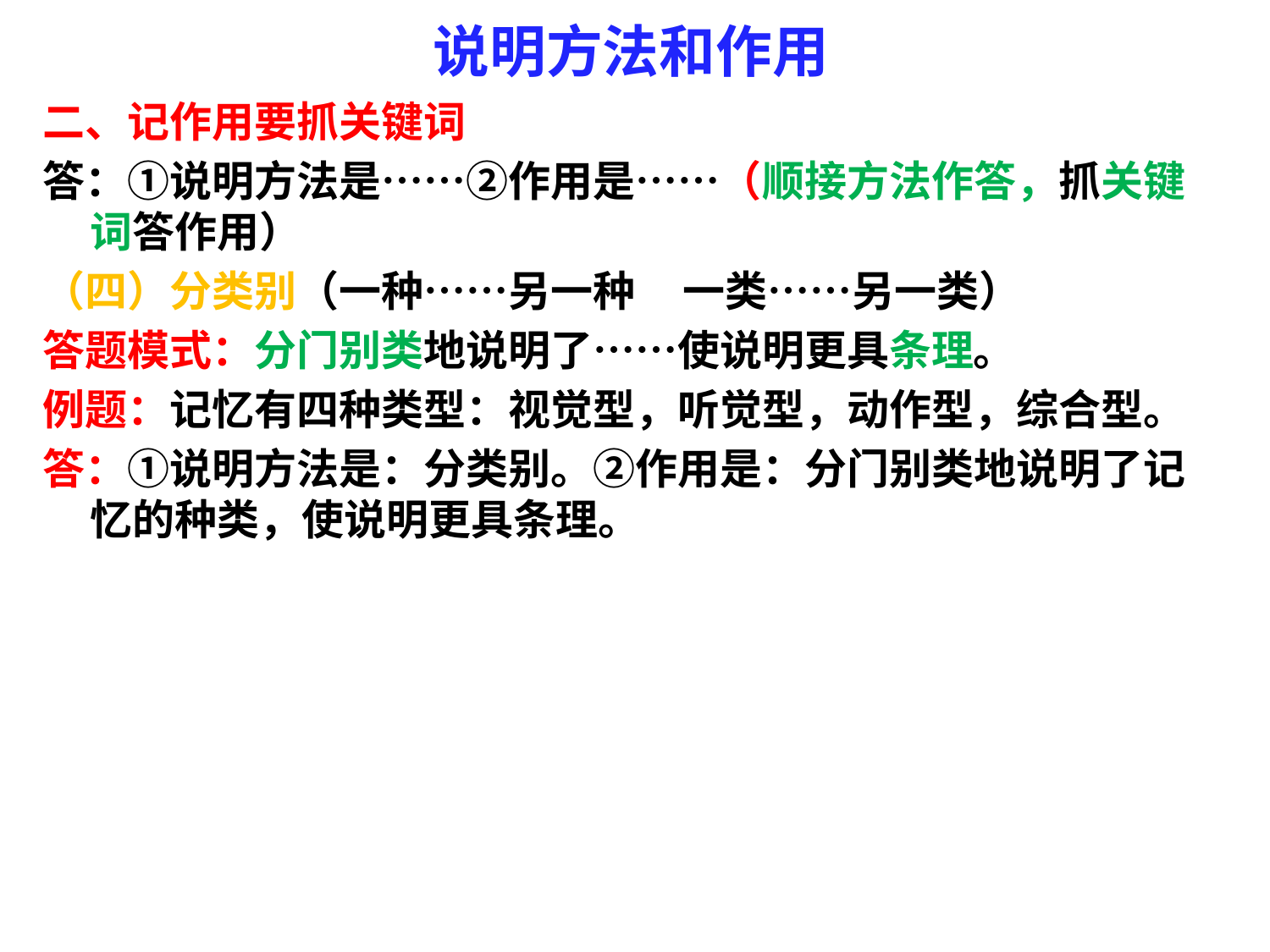

# 说明方法和作用
二、记作用要抓关键词
答：①说明方法是……②作用是……（顺接方法作答，抓关键词答作用）
（四）分类别（一种……另一种     一类……另一类）
答题模式：分门别类地说明了……使说明更具条理。
例题：记忆有四种类型：视觉型，听觉型，动作型，综合型。
答：①说明方法是：分类别。②作用是：分门别类地说明了记忆的种类，使说明更具条理。